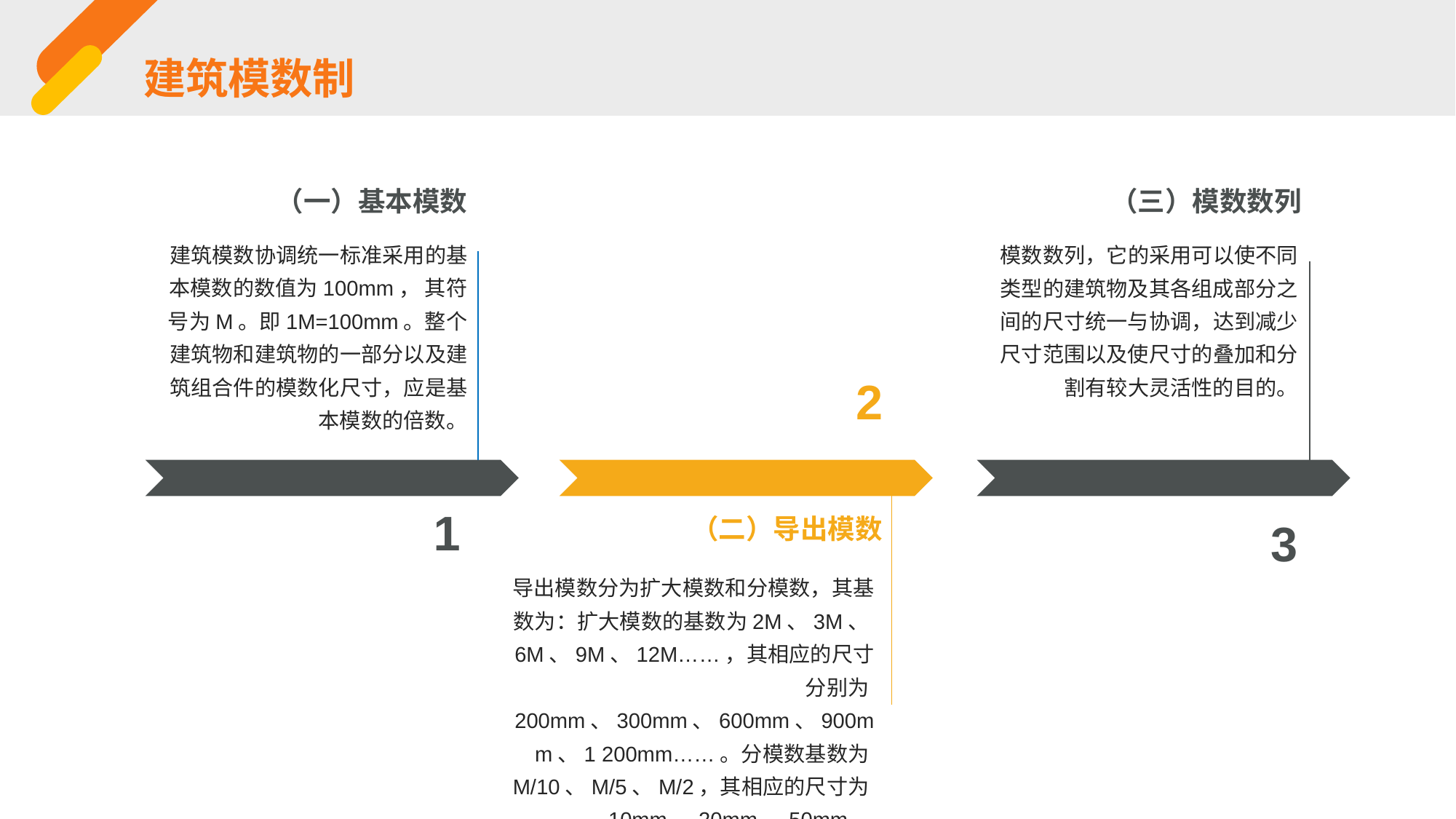

建筑模数制
（一）基本模数
（三）模数数列
建筑模数协调统一标准采用的基本模数的数值为100mm， 其符号为M。即1M=100mm。整个建筑物和建筑物的一部分以及建筑组合件的模数化尺寸，应是基本模数的倍数。
模数数列，它的采用可以使不同类型的建筑物及其各组成部分之间的尺寸统一与协调，达到减少尺寸范围以及使尺寸的叠加和分割有较大灵活性的目的。
2

1
（二）导出模数
3
导出模数分为扩大模数和分模数，其基数为：扩大模数的基数为2M、3M、6M、9M、12M……，其相应的尺寸分别为200mm、300mm、600mm、900mm、1 200mm……。分模数基数为M/10、M/5、M/2，其相应的尺寸为10mm、20mm、50mm。